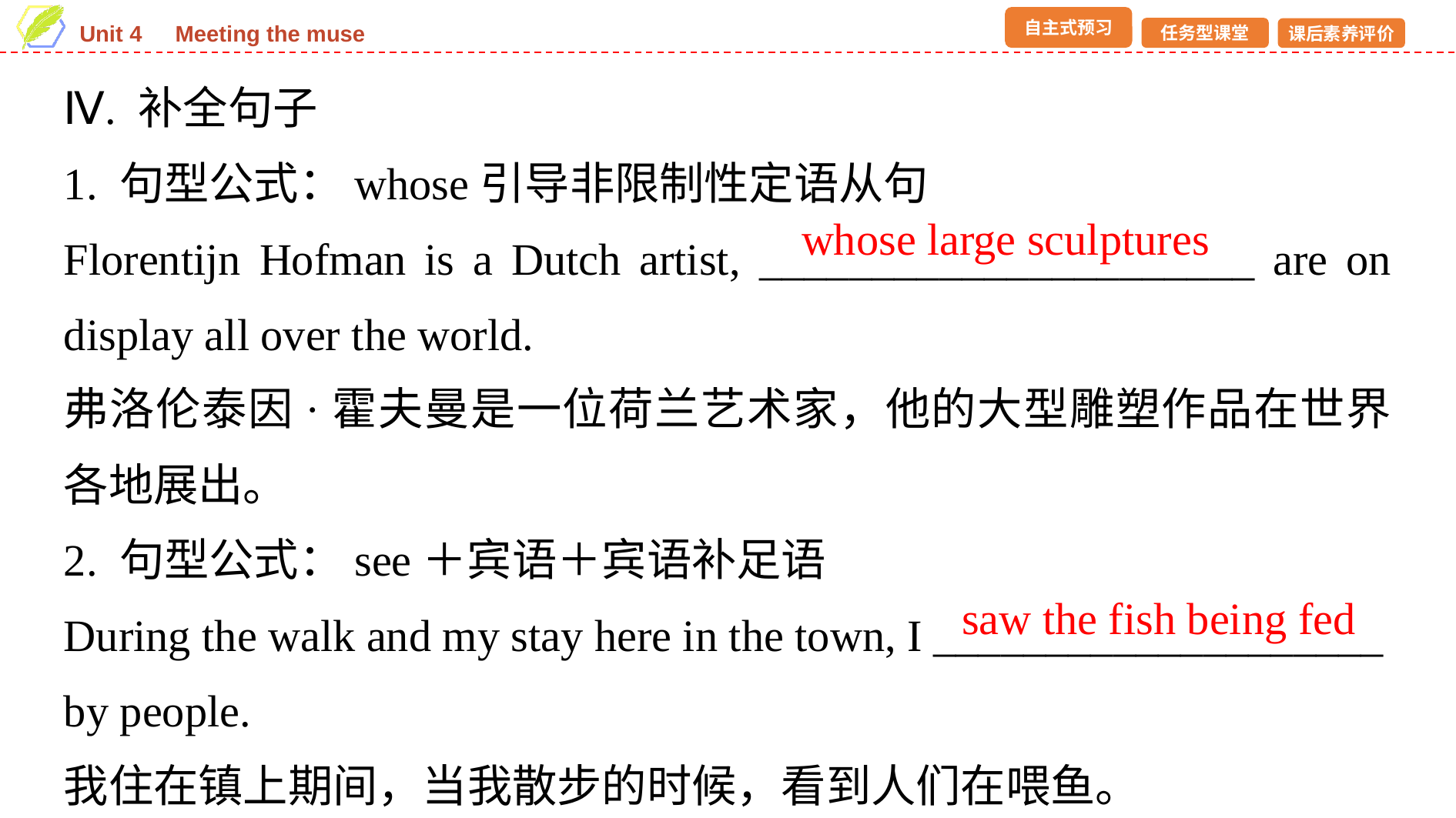

Ⅳ. 补全句子
1. 句型公式：whose引导非限制性定语从句
Florentijn Hofman is a Dutch artist, ______________________ are on display all over the world.
弗洛伦泰因·霍夫曼是一位荷兰艺术家，他的大型雕塑作品在世界各地展出。
2. 句型公式：see＋宾语＋宾语补足语
During the walk and my stay here in the town, I ____________________
by people.
我住在镇上期间，当我散步的时候，看到人们在喂鱼。
whose large sculptures
saw the fish being fed